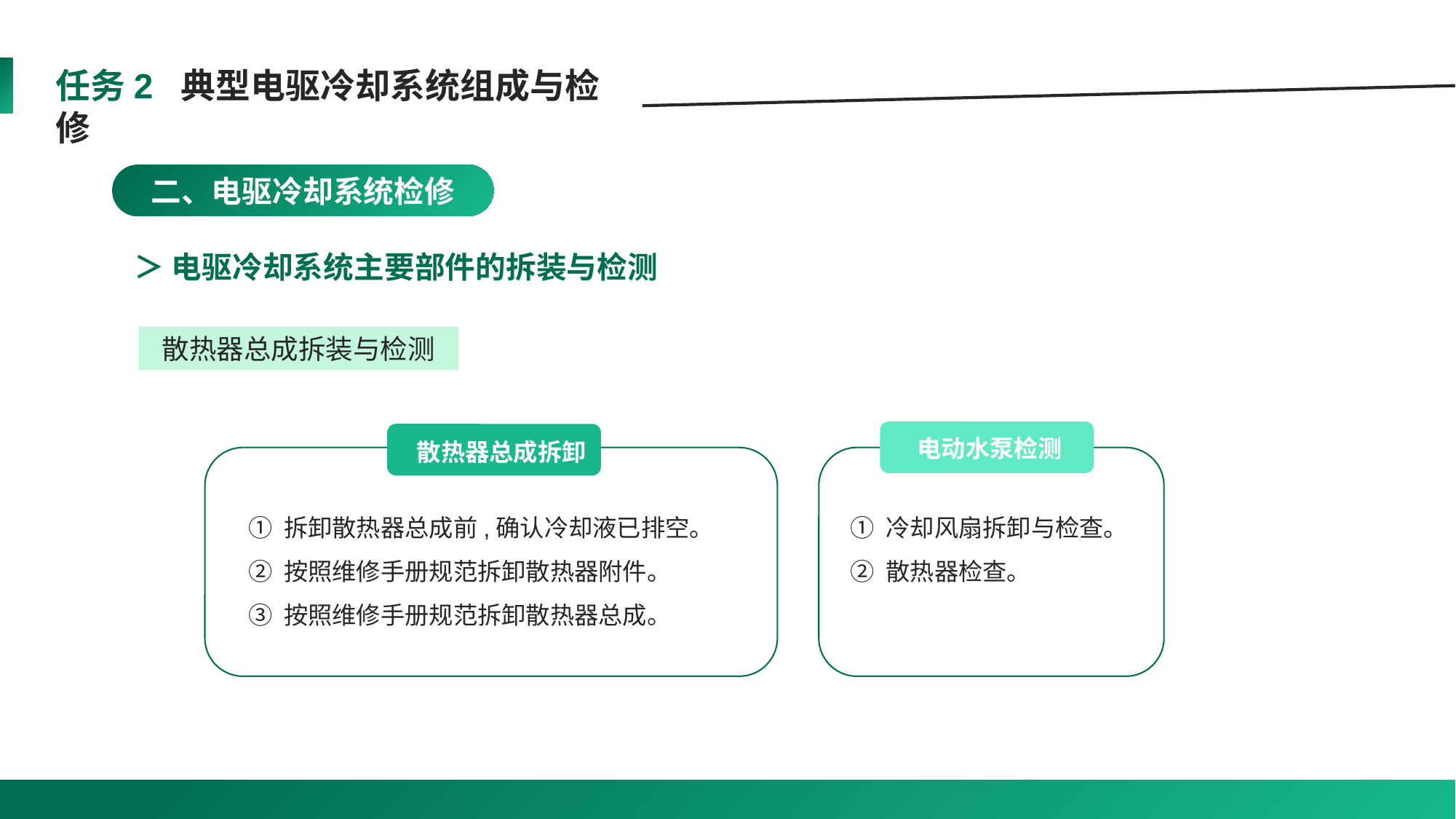

任务2  典型电驱冷却系统组成与检修
二、电驱冷却系统检修
＞ 电驱冷却系统主要部件的拆装与检测
散热器总成拆装与检测
电动水泵检测

散热器总成拆卸

① 拆卸散热器总成前,确认冷却液已排空。
② 按照维修手册规范拆卸散热器附件。
③ 按照维修手册规范拆卸散热器总成。
① 冷却风扇拆卸与检查。
② 散热器检查。